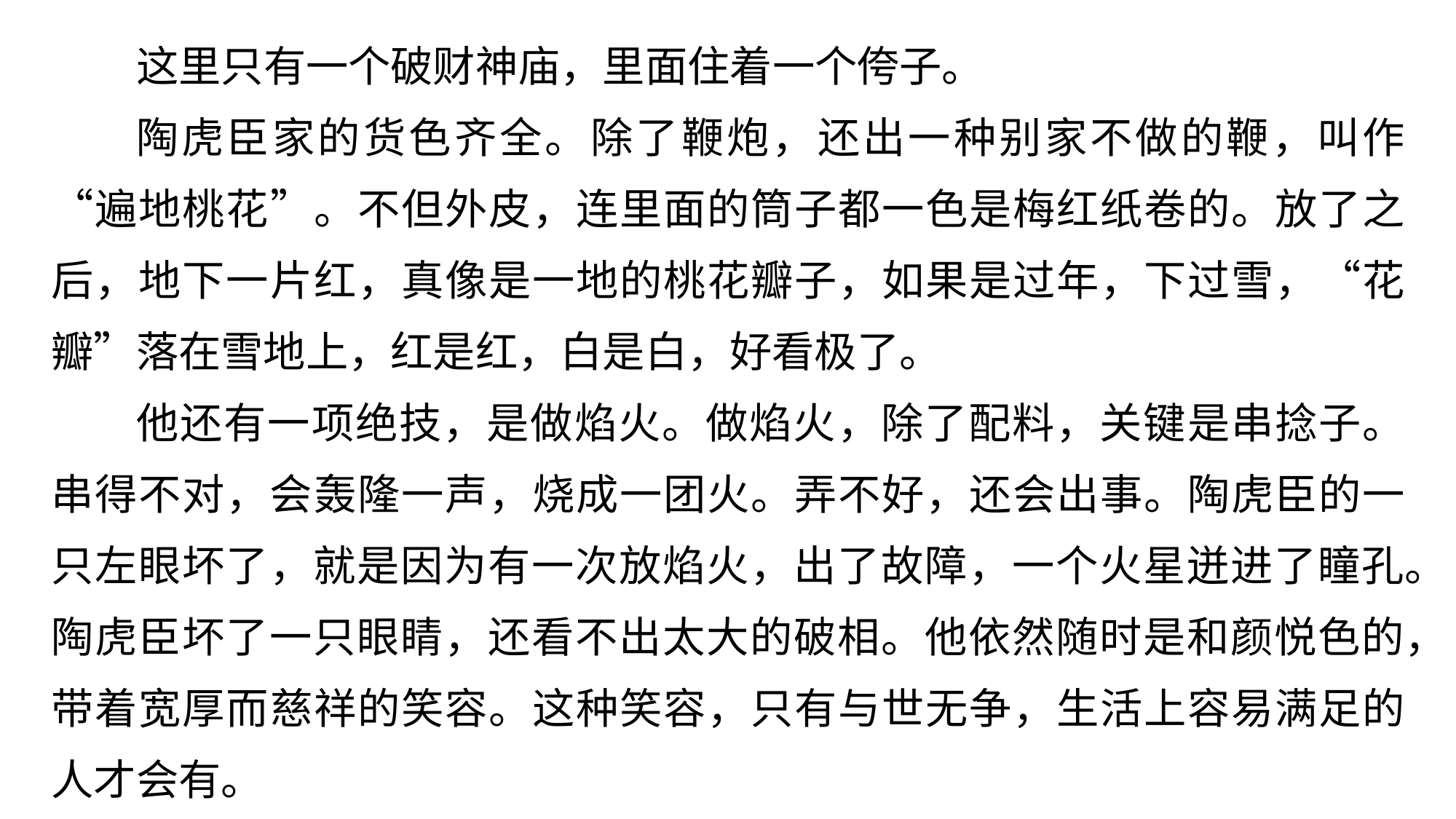

这里只有一个破财神庙，里面住着一个侉子。
陶虎臣家的货色齐全。除了鞭炮，还出一种别家不做的鞭，叫作“遍地桃花”。不但外皮，连里面的筒子都一色是梅红纸卷的。放了之后，地下一片红，真像是一地的桃花瓣子，如果是过年，下过雪，“花瓣”落在雪地上，红是红，白是白，好看极了。
他还有一项绝技，是做焰火。做焰火，除了配料，关键是串捻子。串得不对，会轰隆一声，烧成一团火。弄不好，还会出事。陶虎臣的一只左眼坏了，就是因为有一次放焰火，出了故障，一个火星迸进了瞳孔。陶虎臣坏了一只眼睛，还看不出太大的破相。他依然随时是和颜悦色的，带着宽厚而慈祥的笑容。这种笑容，只有与世无争，生活上容易满足的人才会有。